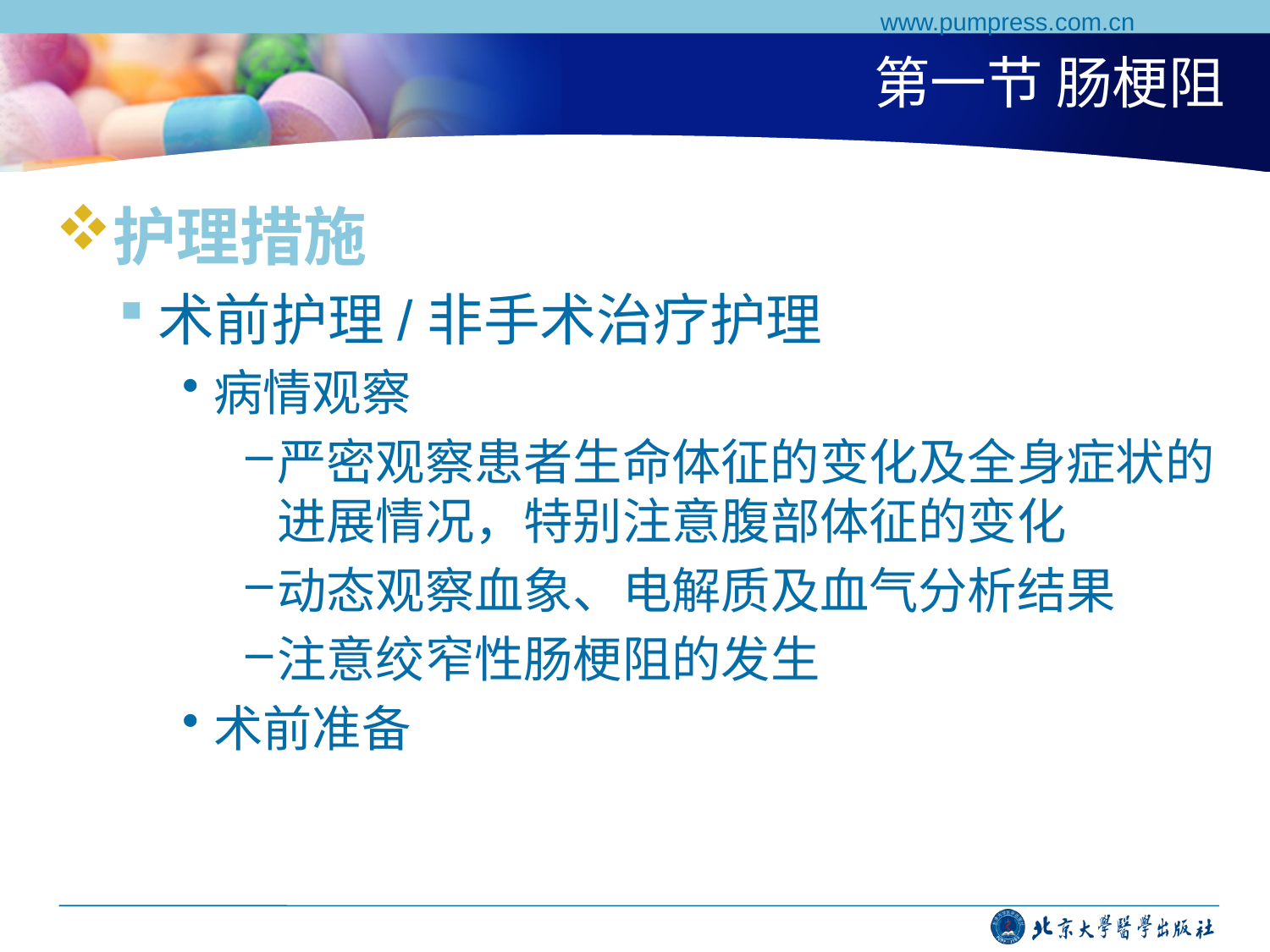

www.pumpress.com.cn
# 第一节 肠梗阻
护理措施
术前护理/非手术治疗护理
病情观察
严密观察患者生命体征的变化及全身症状的进展情况，特别注意腹部体征的变化
动态观察血象、电解质及血气分析结果
注意绞窄性肠梗阻的发生
术前准备